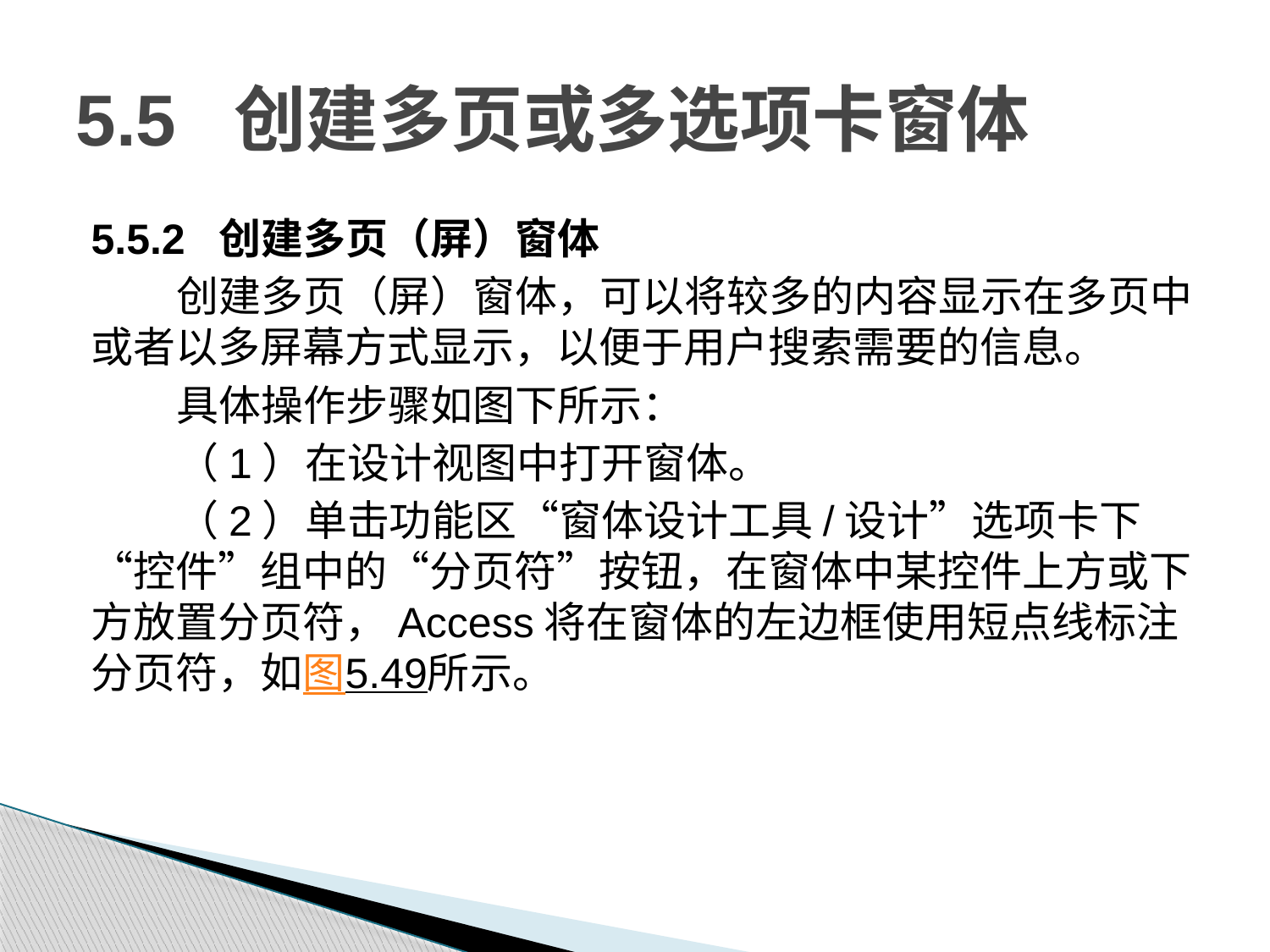

# 5.5  创建多页或多选项卡窗体
5.5.2  创建多页（屏）窗体
创建多页（屏）窗体，可以将较多的内容显示在多页中或者以多屏幕方式显示，以便于用户搜索需要的信息。
具体操作步骤如图下所示：
（1）在设计视图中打开窗体。
（2）单击功能区“窗体设计工具/设计”选项卡下“控件”组中的“分页符”按钮，在窗体中某控件上方或下方放置分页符，Access将在窗体的左边框使用短点线标注分页符，如图5.49所示。